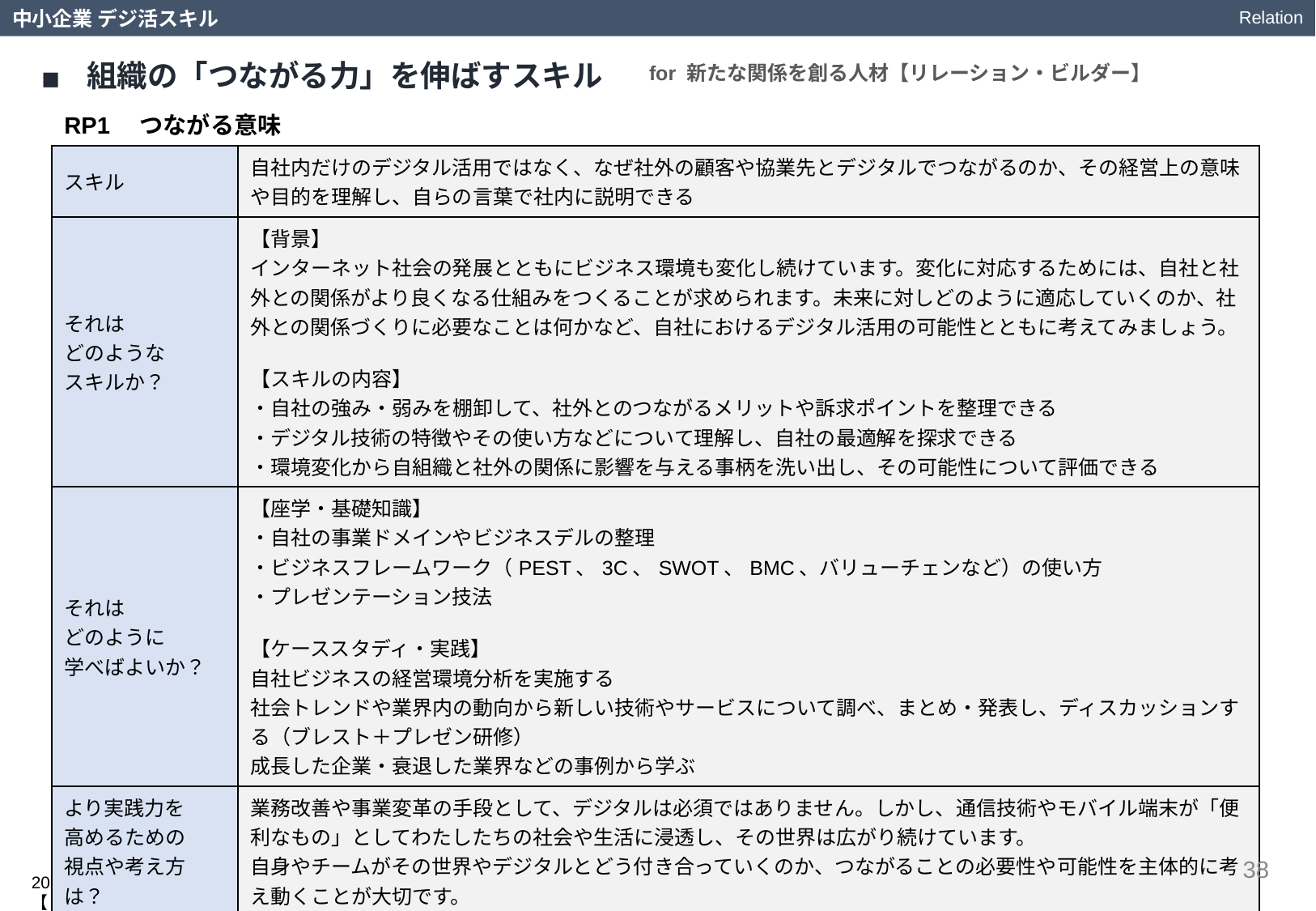

Relation
中小企業 デジ活スキル
組織の「つながる力」を伸ばすスキル
for 新たな関係を創る人材【リレーション・ビルダー】
RP1　つながる意味
| スキル | 自社内だけのデジタル活用ではなく、なぜ社外の顧客や協業先とデジタルでつながるのか、その経営上の意味や目的を理解し、自らの言葉で社内に説明できる |
| --- | --- |
| それは どのような スキルか？ | 【背景】 インターネット社会の発展とともにビジネス環境も変化し続けています。変化に対応するためには、自社と社外との関係がより良くなる仕組みをつくることが求められます。未来に対しどのように適応していくのか、社外との関係づくりに必要なことは何かなど、自社におけるデジタル活用の可能性とともに考えてみましょう。 【スキルの内容】 ・自社の強み・弱みを棚卸して、社外とのつながるメリットや訴求ポイントを整理できる ・デジタル技術の特徴やその使い方などについて理解し、自社の最適解を探求できる ・環境変化から自組織と社外の関係に影響を与える事柄を洗い出し、その可能性について評価できる |
| それは どのように 学べばよいか？ | 【座学・基礎知識】 ・自社の事業ドメインやビジネスデルの整理 ・ビジネスフレームワーク（PEST、3C、SWOT、BMC、バリューチェンなど）の使い方 ・プレゼンテーション技法 【ケーススタディ・実践】 自社ビジネスの経営環境分析を実施する 社会トレンドや業界内の動向から新しい技術やサービスについて調べ、まとめ・発表し、ディスカッションする（ブレスト＋プレゼン研修） 成長した企業・衰退した業界などの事例から学ぶ |
| より実践力を 高めるための 視点や考え方は？ | 業務改善や事業変革の手段として、デジタルは必須ではありません。しかし、通信技術やモバイル端末が「便利なもの」としてわたしたちの社会や生活に浸透し、その世界は広がり続けています。 自身やチームがその世界やデジタルとどう付き合っていくのか、つながることの必要性や可能性を主体的に考え動くことが大切です。 |
38